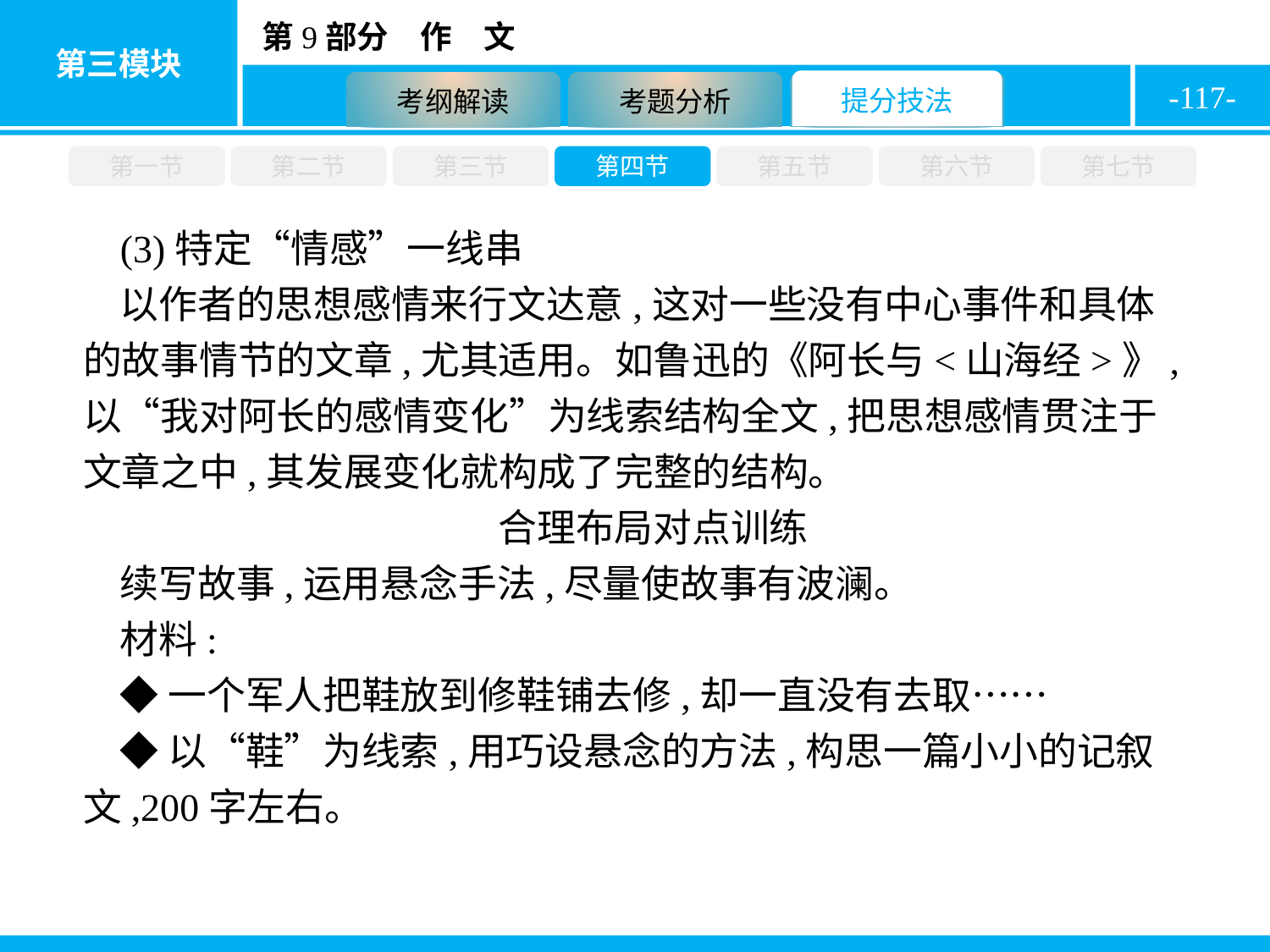

-117-
第一节
第二节
第三节
第四节
第五节
第六节
第七节
(3)特定“情感”一线串
以作者的思想感情来行文达意,这对一些没有中心事件和具体的故事情节的文章,尤其适用。如鲁迅的《阿长与<山海经>》,以“我对阿长的感情变化”为线索结构全文,把思想感情贯注于文章之中,其发展变化就构成了完整的结构。
合理布局对点训练
续写故事,运用悬念手法,尽量使故事有波澜。
材料:
◆一个军人把鞋放到修鞋铺去修,却一直没有去取……
◆以“鞋”为线索,用巧设悬念的方法,构思一篇小小的记叙文,200字左右。